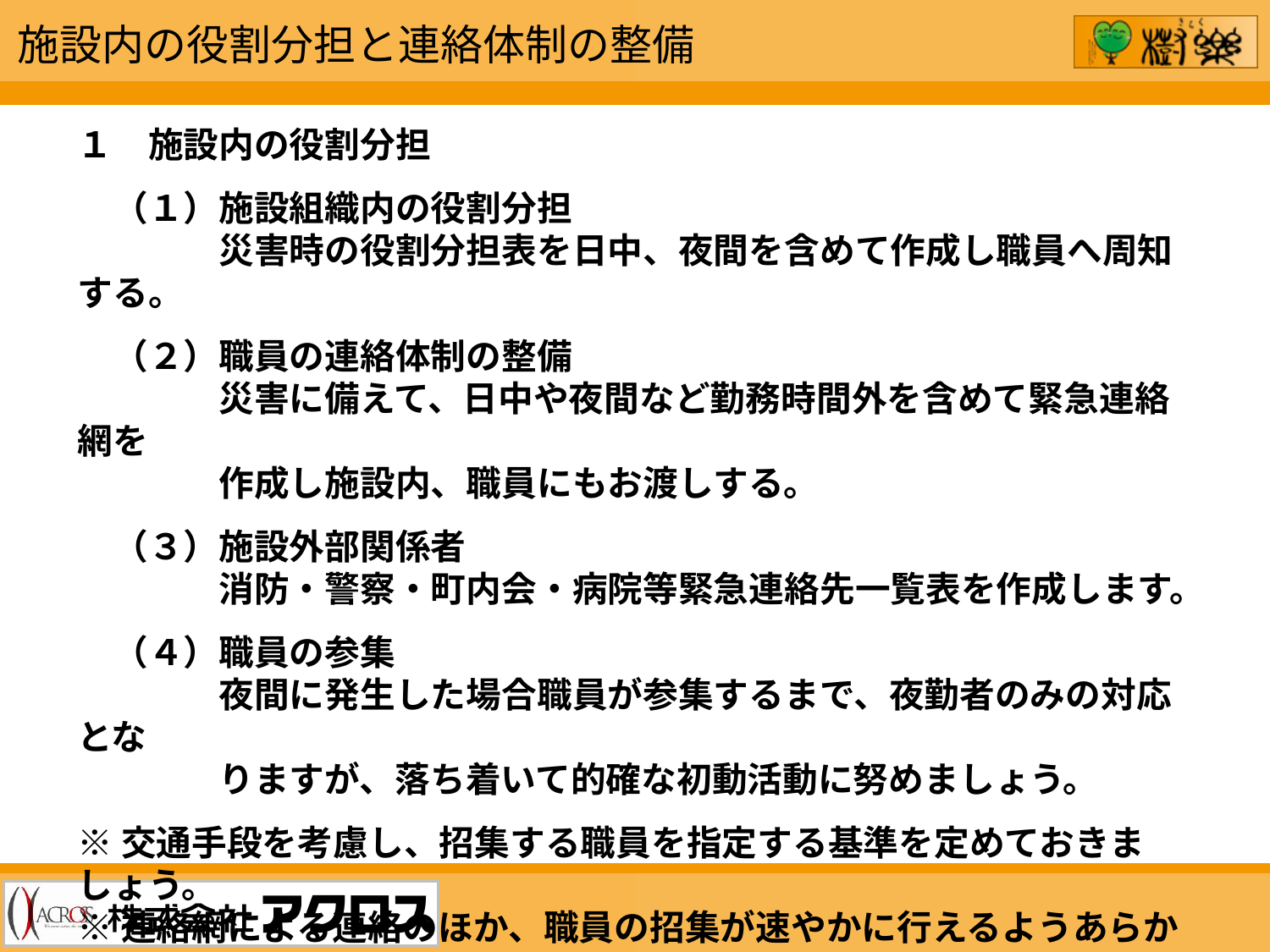

施設内の役割分担と連絡体制の整備
１　施設内の役割分担

　（１）施設組織内の役割分担
　　　　災害時の役割分担表を日中、夜間を含めて作成し職員へ周知する。

　（２）職員の連絡体制の整備
　　　　災害に備えて、日中や夜間など勤務時間外を含めて緊急連絡網を
　　　　作成し施設内、職員にもお渡しする。

　（３）施設外部関係者
　　　　消防・警察・町内会・病院等緊急連絡先一覧表を作成します。

　（４）職員の参集
　　　　夜間に発生した場合職員が参集するまで、夜勤者のみの対応とな
　　　　りますが、落ち着いて的確な初動活動に努めましょう。

※交通手段を考慮し、招集する職員を指定する基準を定めておきましょう。
※連絡網による連絡のほか、職員の招集が速やかに行えるようあらかじめ参集連絡文案を定型化しておいたり、携帯電話のメール一斉送信の活用なども考えられます。